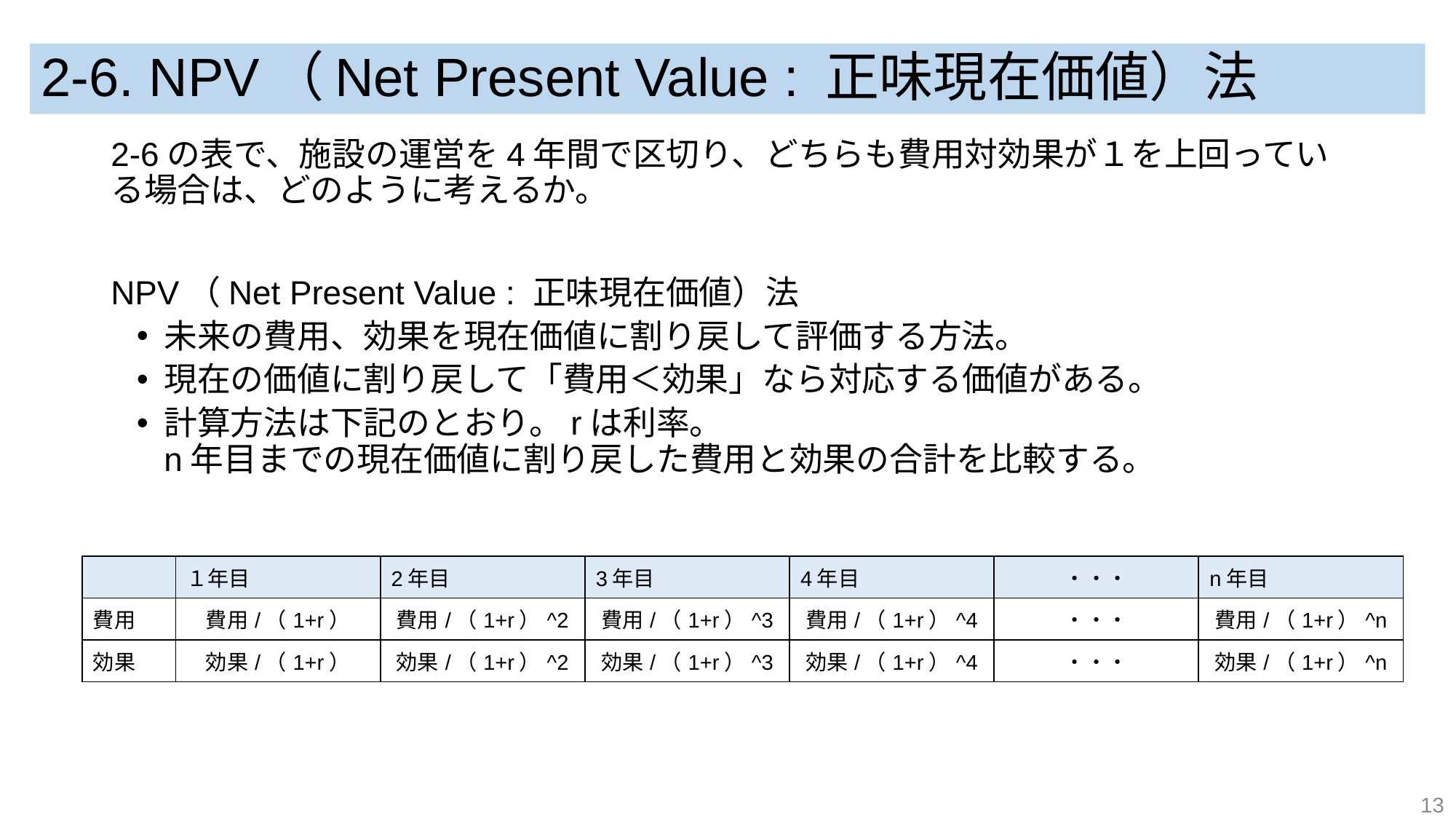

# 2-6. NPV（Net Present Value : 正味現在価値）法
2-6の表で、施設の運営を4年間で区切り、どちらも費用対効果が１を上回っている場合は、どのように考えるか。

NPV（Net Present Value : 正味現在価値）法
未来の費用、効果を現在価値に割り戻して評価する方法。
現在の価値に割り戻して「費用＜効果」なら対応する価値がある。
計算方法は下記のとおり。rは利率。
n年目までの現在価値に割り戻した費用と効果の合計を比較する。
|  | １年目 | 2年目 | 3年目 | 4年目 | ・・・ | n年目 |
| --- | --- | --- | --- | --- | --- | --- |
| 費用 | 費用/（1+r） | 費用/（1+r）^2 | 費用/（1+r）^3 | 費用/（1+r）^4 | ・・・ | 費用/（1+r）^n |
| 効果 | 効果/（1+r） | 効果/（1+r）^2 | 効果/（1+r）^3 | 効果/（1+r）^4 | ・・・ | 効果/（1+r）^n |
13